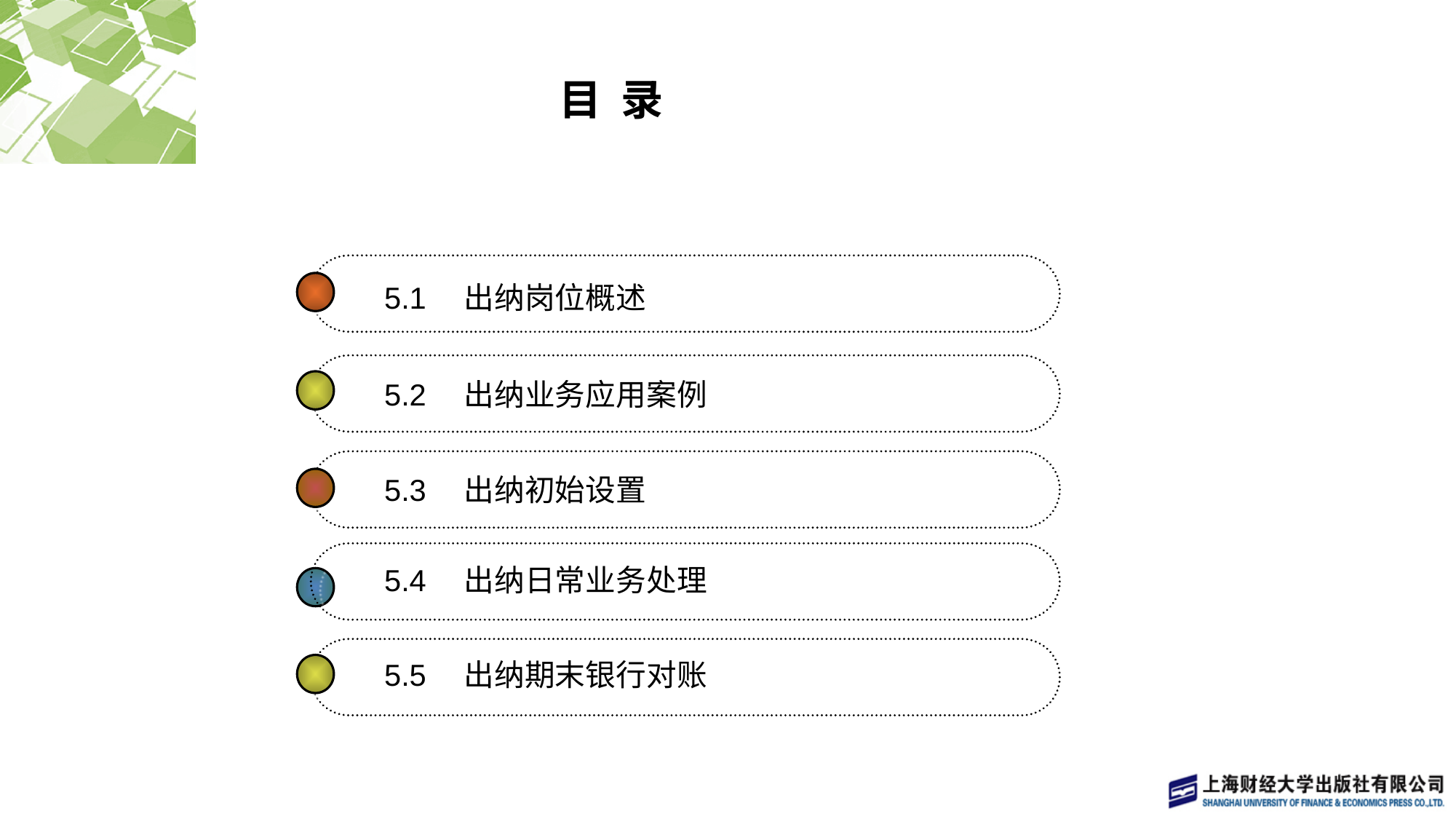

# 目  录

5.1　出纳岗位概述

5.2　出纳业务应用案例

5.3　出纳初始设置

5.4　出纳日常业务处理

5.5　出纳期末银行对账